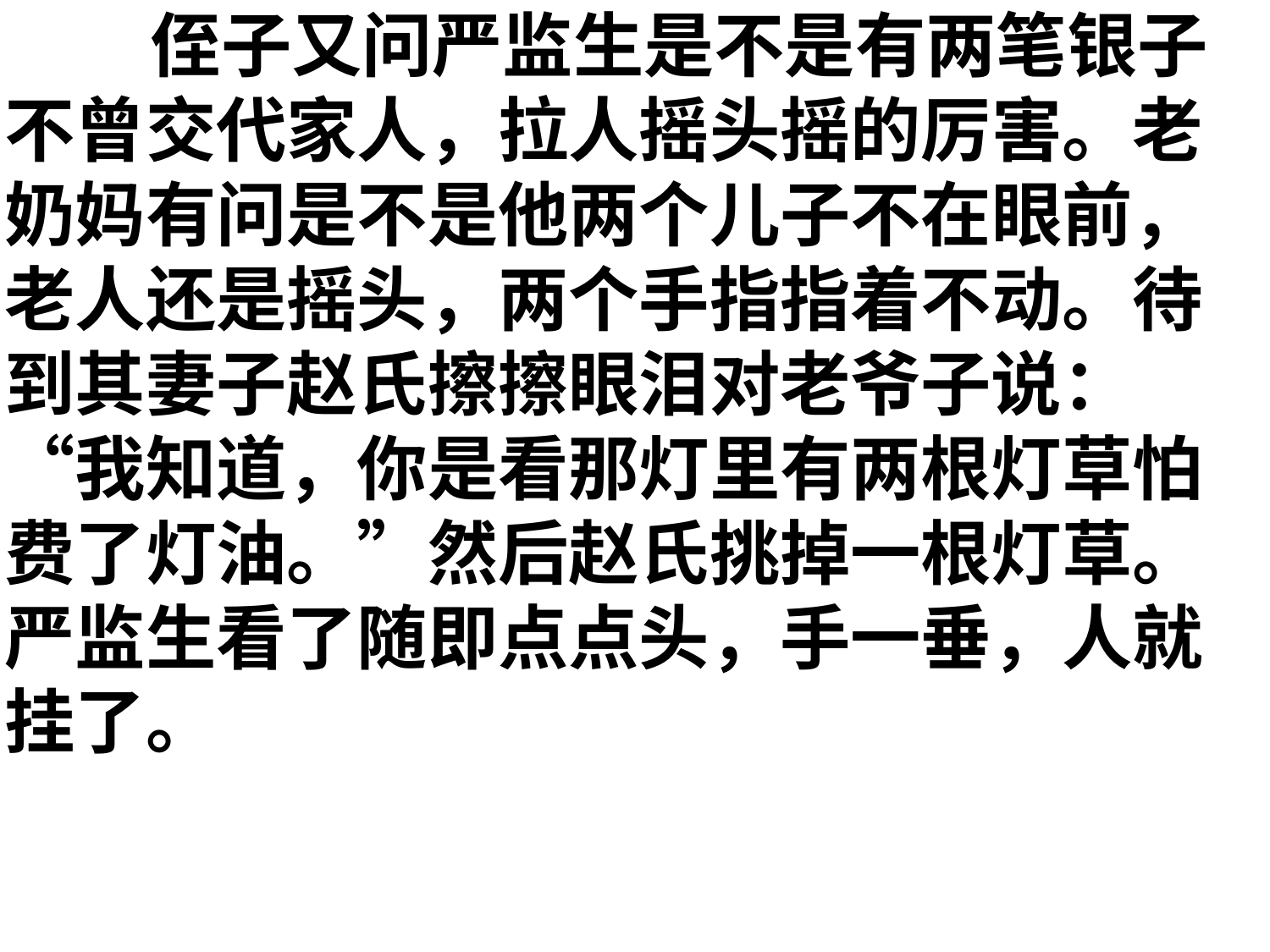

侄子又问严监生是不是有两笔银子不曾交代家人，拉人摇头摇的厉害。老奶妈有问是不是他两个儿子不在眼前，老人还是摇头，两个手指指着不动。待到其妻子赵氏擦擦眼泪对老爷子说：“我知道，你是看那灯里有两根灯草怕费了灯油。”然后赵氏挑掉一根灯草。严监生看了随即点点头，手一垂，人就挂了。